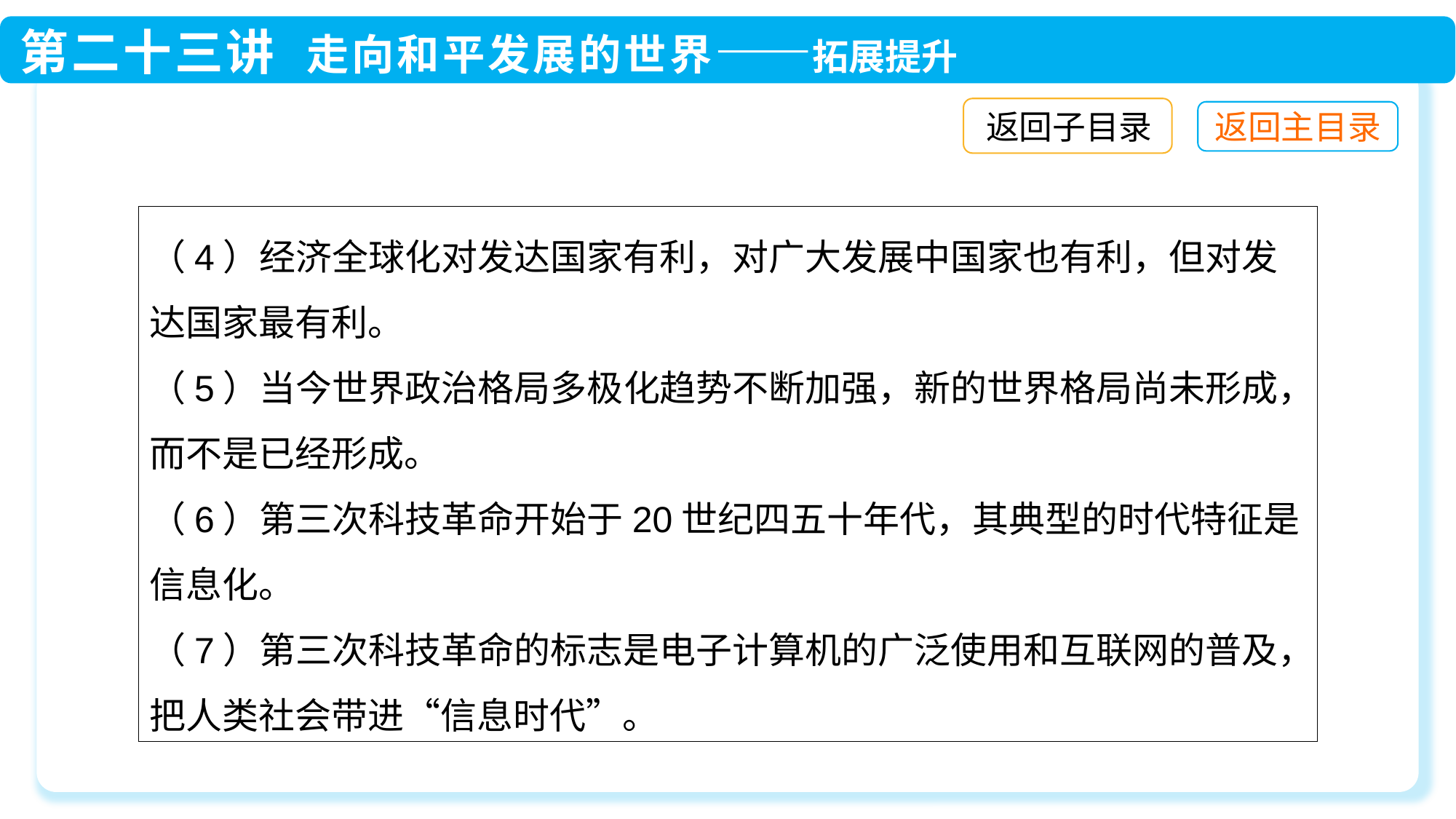

返回子目录
（4）经济全球化对发达国家有利，对广大发展中国家也有利，但对发达国家最有利。
（5）当今世界政治格局多极化趋势不断加强，新的世界格局尚未形成，而不是已经形成。
（6）第三次科技革命开始于20世纪四五十年代，其典型的时代特征是信息化。
（7）第三次科技革命的标志是电子计算机的广泛使用和互联网的普及，把人类社会带进“信息时代”。